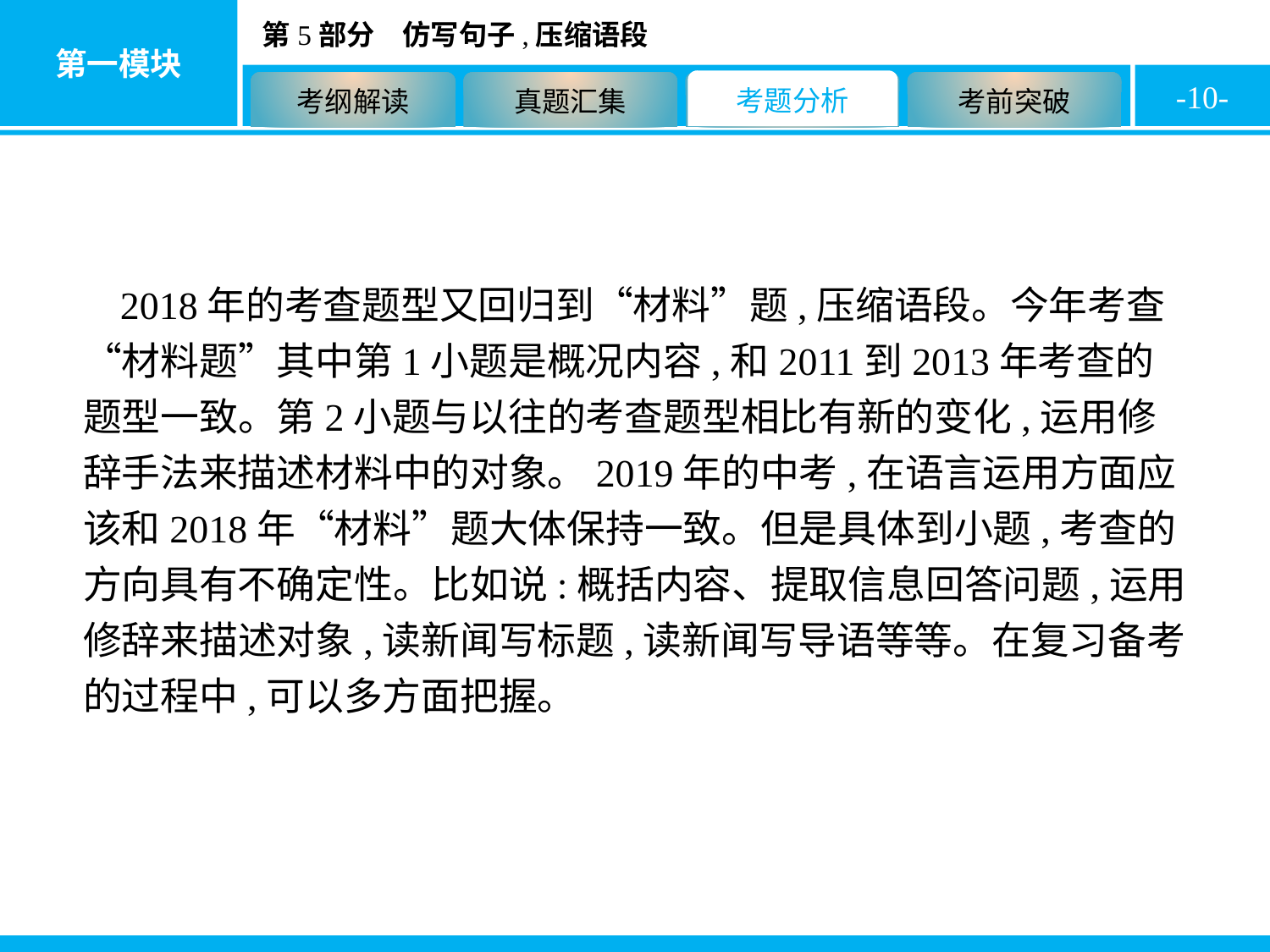

-10-
2018年的考查题型又回归到“材料”题,压缩语段。今年考查“材料题”其中第1小题是概况内容,和2011到2013年考查的题型一致。第2小题与以往的考查题型相比有新的变化,运用修辞手法来描述材料中的对象。2019年的中考,在语言运用方面应该和2018年“材料”题大体保持一致。但是具体到小题,考查的方向具有不确定性。比如说:概括内容、提取信息回答问题,运用修辞来描述对象,读新闻写标题,读新闻写导语等等。在复习备考的过程中,可以多方面把握。